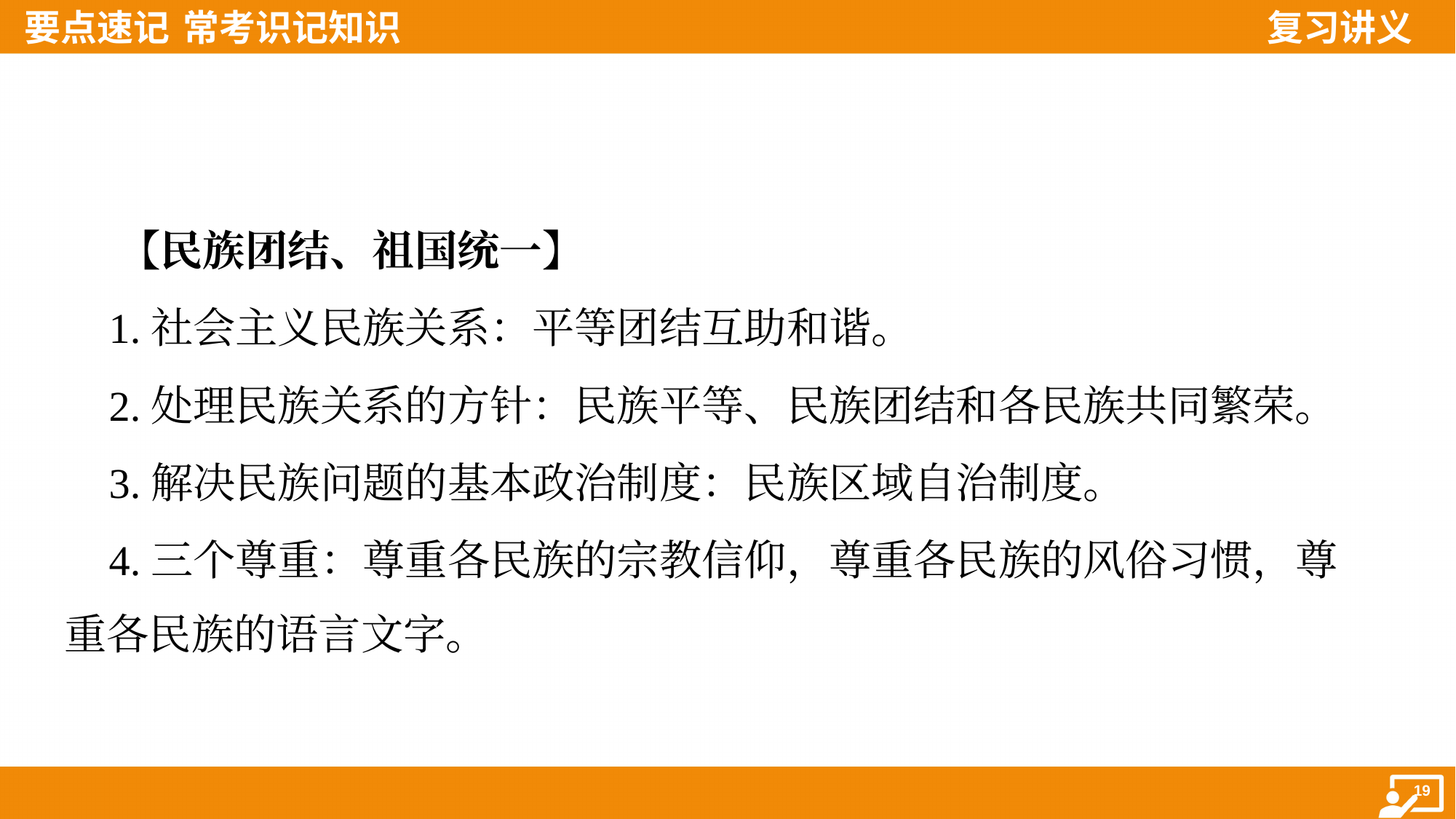

【民族团结、祖国统一】
    1.社会主义民族关系：平等团结互助和谐。
    2.处理民族关系的方针：民族平等、民族团结和各民族共同繁荣。
    3.解决民族问题的基本政治制度：民族区域自治制度。
    4.三个尊重：尊重各民族的宗教信仰，尊重各民族的风俗习惯，尊
重各民族的语言文字。